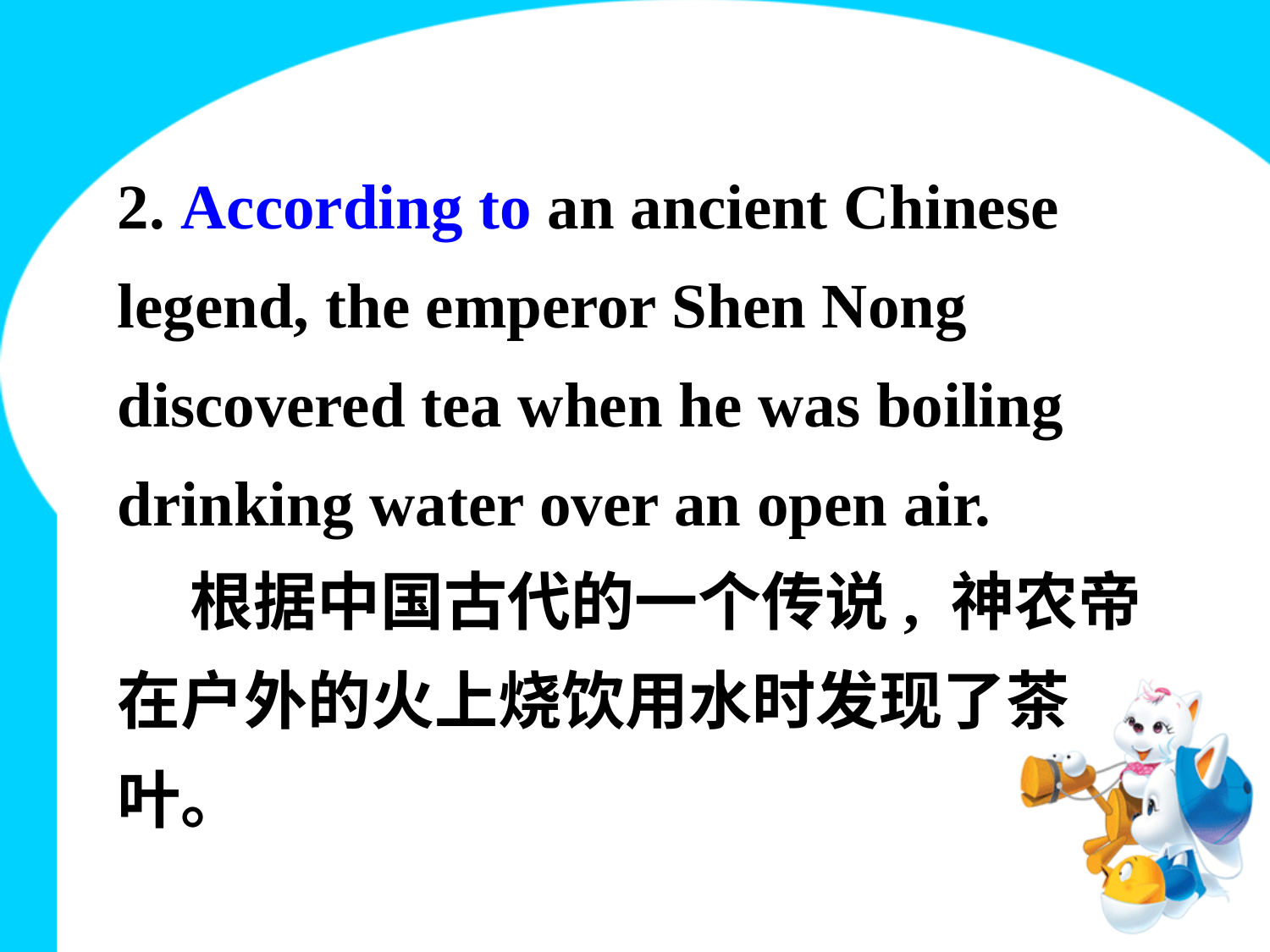

2. According to an ancient Chinese legend, the emperor Shen Nong discovered tea when he was boiling drinking water over an open air.
    根据中国古代的一个传说, 神农帝在户外的火上烧饮用水时发现了茶叶。